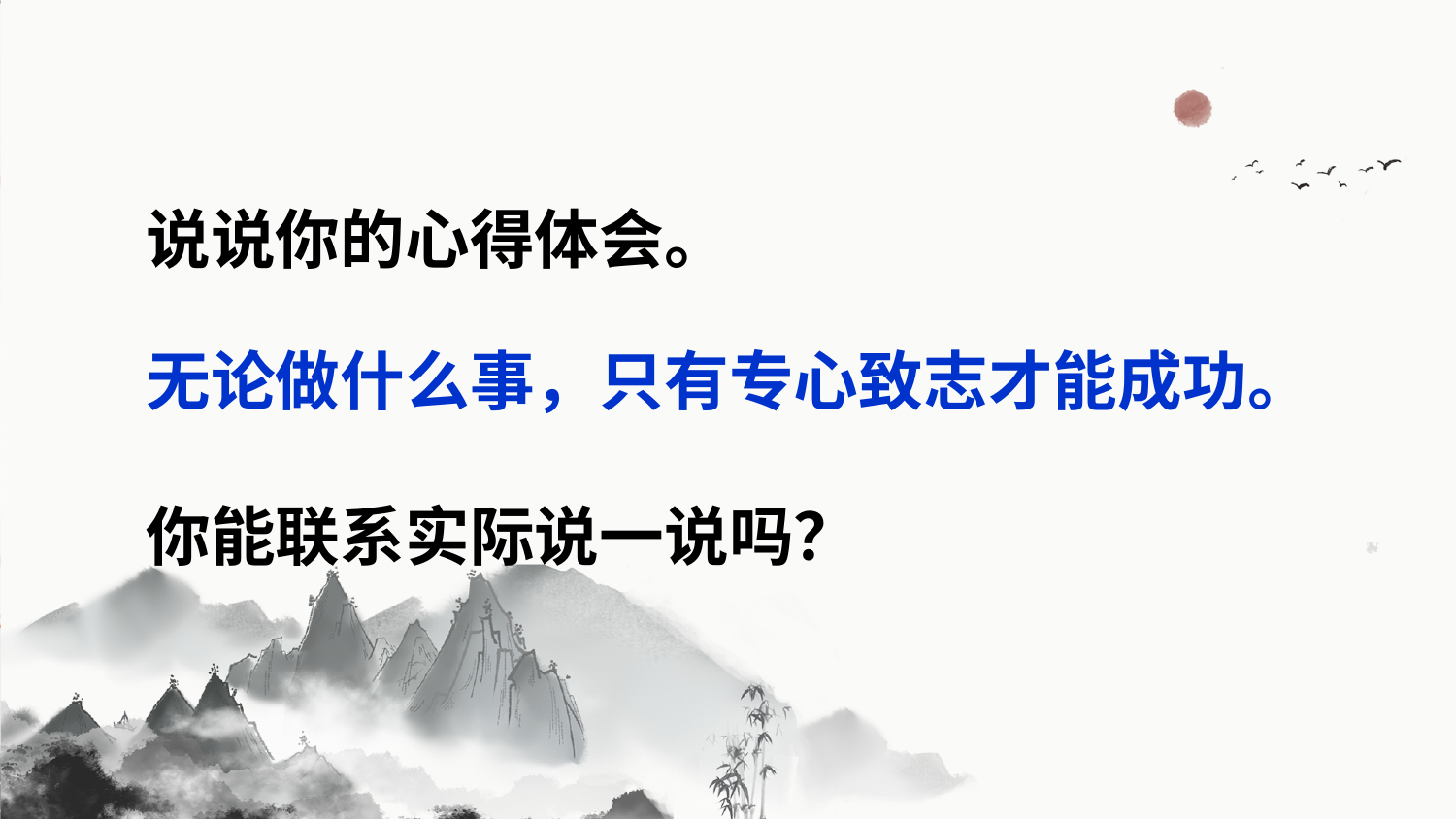

说说你的心得体会。
无论做什么事，只有专心致志才能成功。
你能联系实际说一说吗？